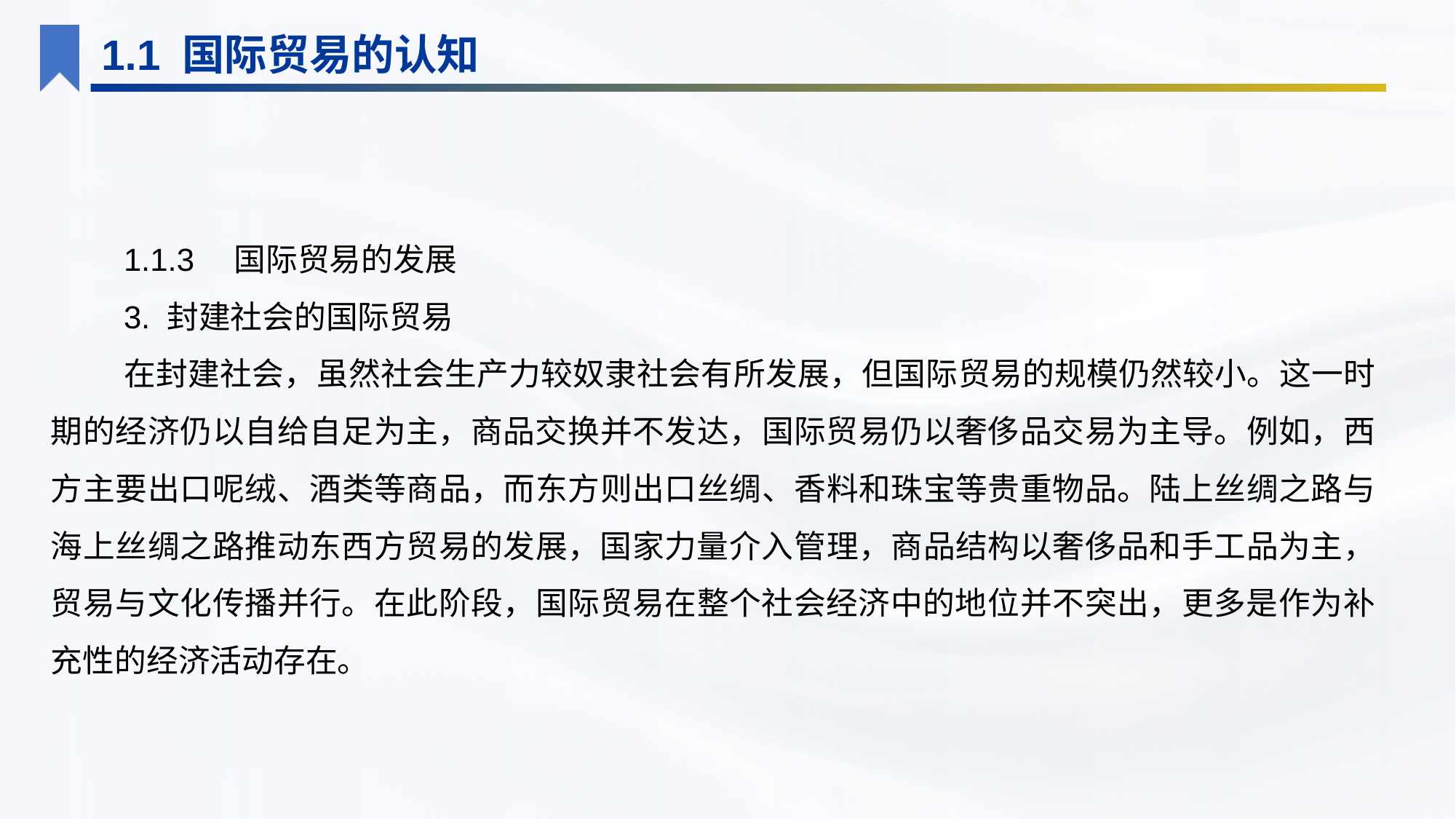

1.1 国际贸易的认知
1.1.3　国际贸易的发展
3. 封建社会的国际贸易
在封建社会，虽然社会生产力较奴隶社会有所发展，但国际贸易的规模仍然较小。这一时期的经济仍以自给自足为主，商品交换并不发达，国际贸易仍以奢侈品交易为主导。例如，西方主要出口呢绒、酒类等商品，而东方则出口丝绸、香料和珠宝等贵重物品。陆上丝绸之路与海上丝绸之路推动东西方贸易的发展，国家力量介入管理，商品结构以奢侈品和手工品为主，贸易与文化传播并行。在此阶段，国际贸易在整个社会经济中的地位并不突出，更多是作为补充性的经济活动存在。